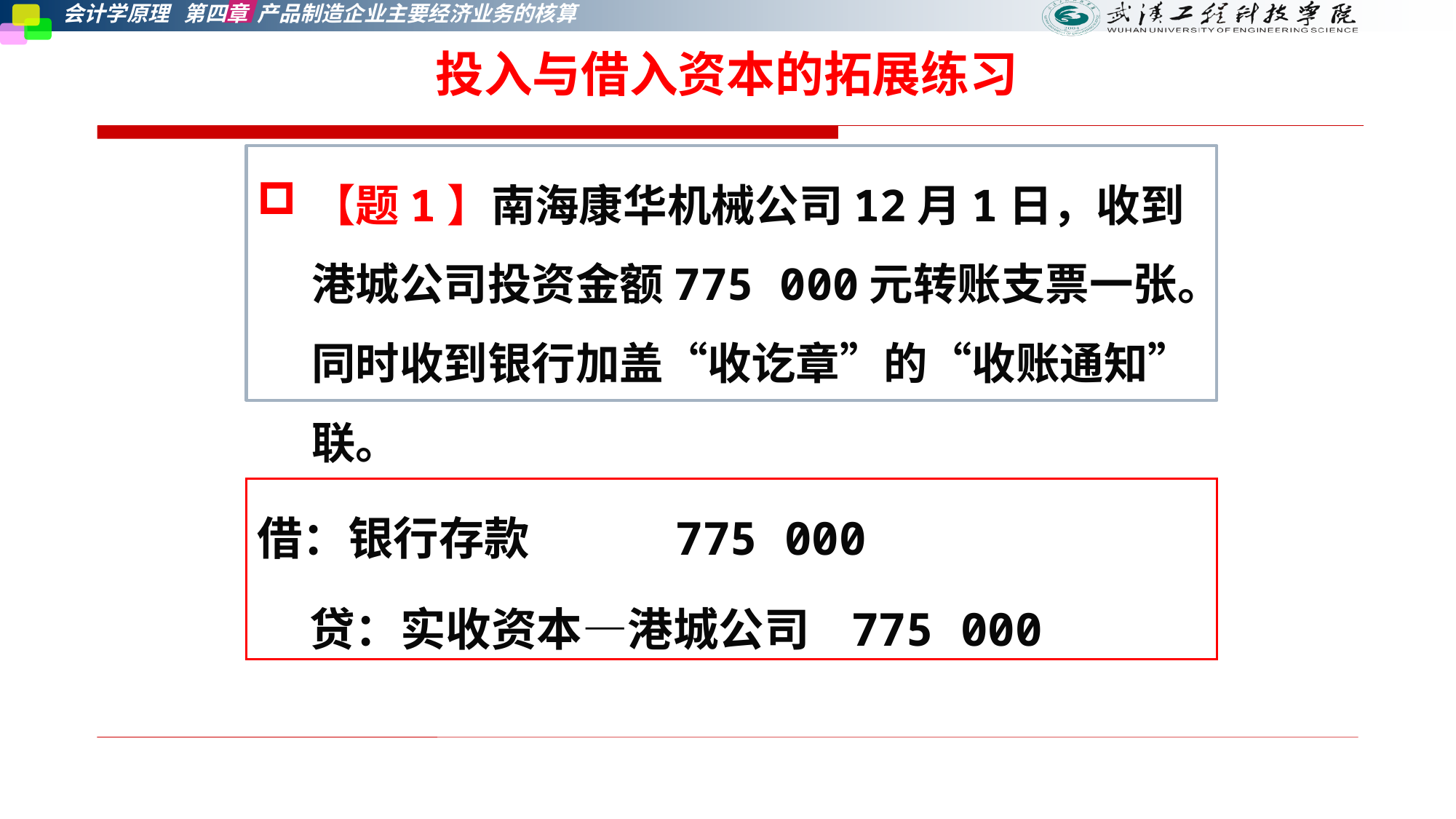

投入与借入资本的拓展练习
【题1】南海康华机械公司12月1日，收到港城公司投资金额775 000元转账支票一张。同时收到银行加盖“收讫章”的“收账通知”联。
借：银行存款             775 000
    贷：实收资本—港城公司   775 000